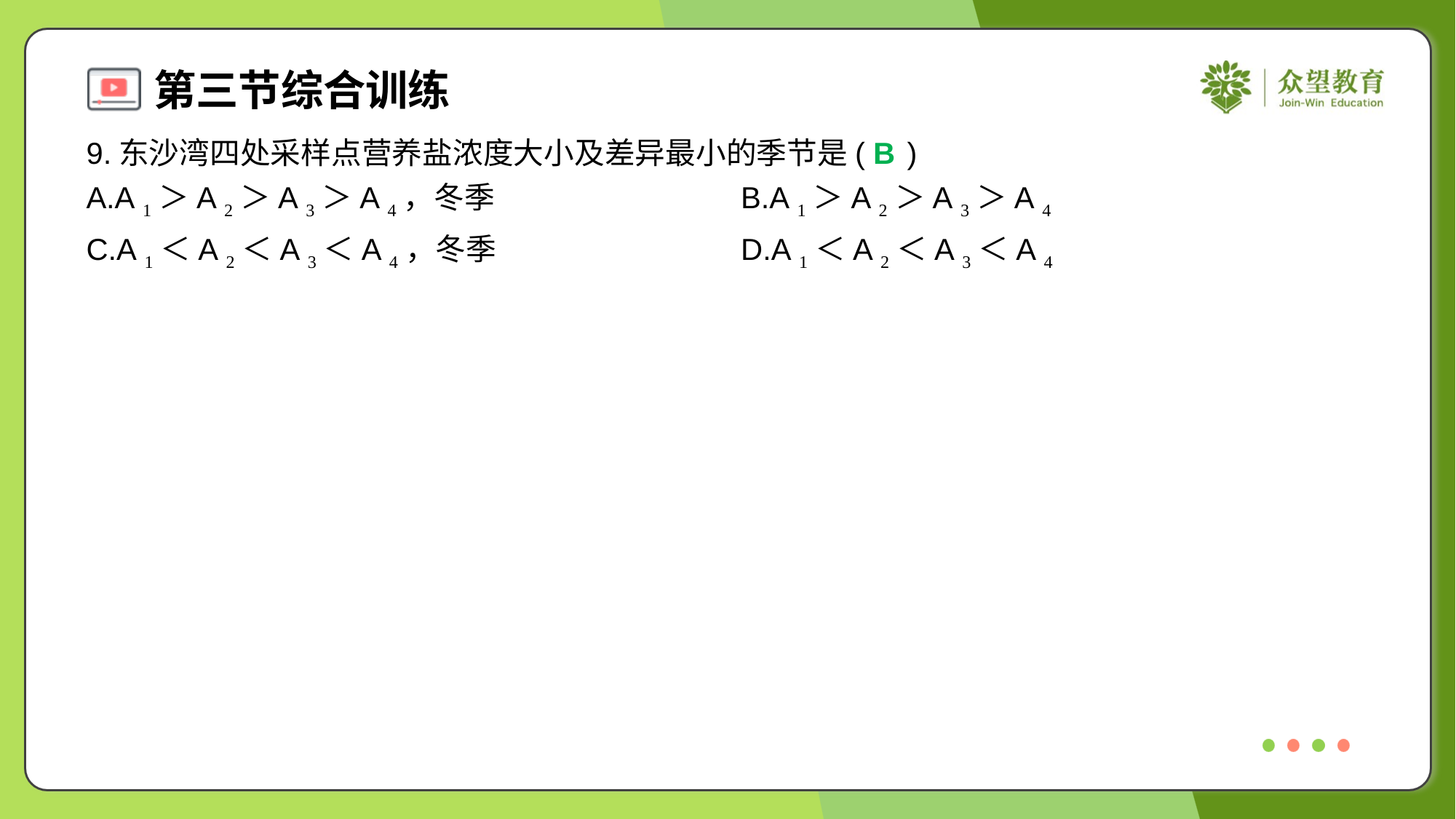

9.东沙湾四处采样点营养盐浓度大小及差异最小的季节是(     )
B
A.A 1＞A 2＞A 3＞A 4，冬季	B.A 1＞A 2＞A 3＞A 4 ，夏季
C.A 1＜A 2＜A 3＜A 4，冬季	D.A 1＜A 2＜A 3＜A 4 ，夏季